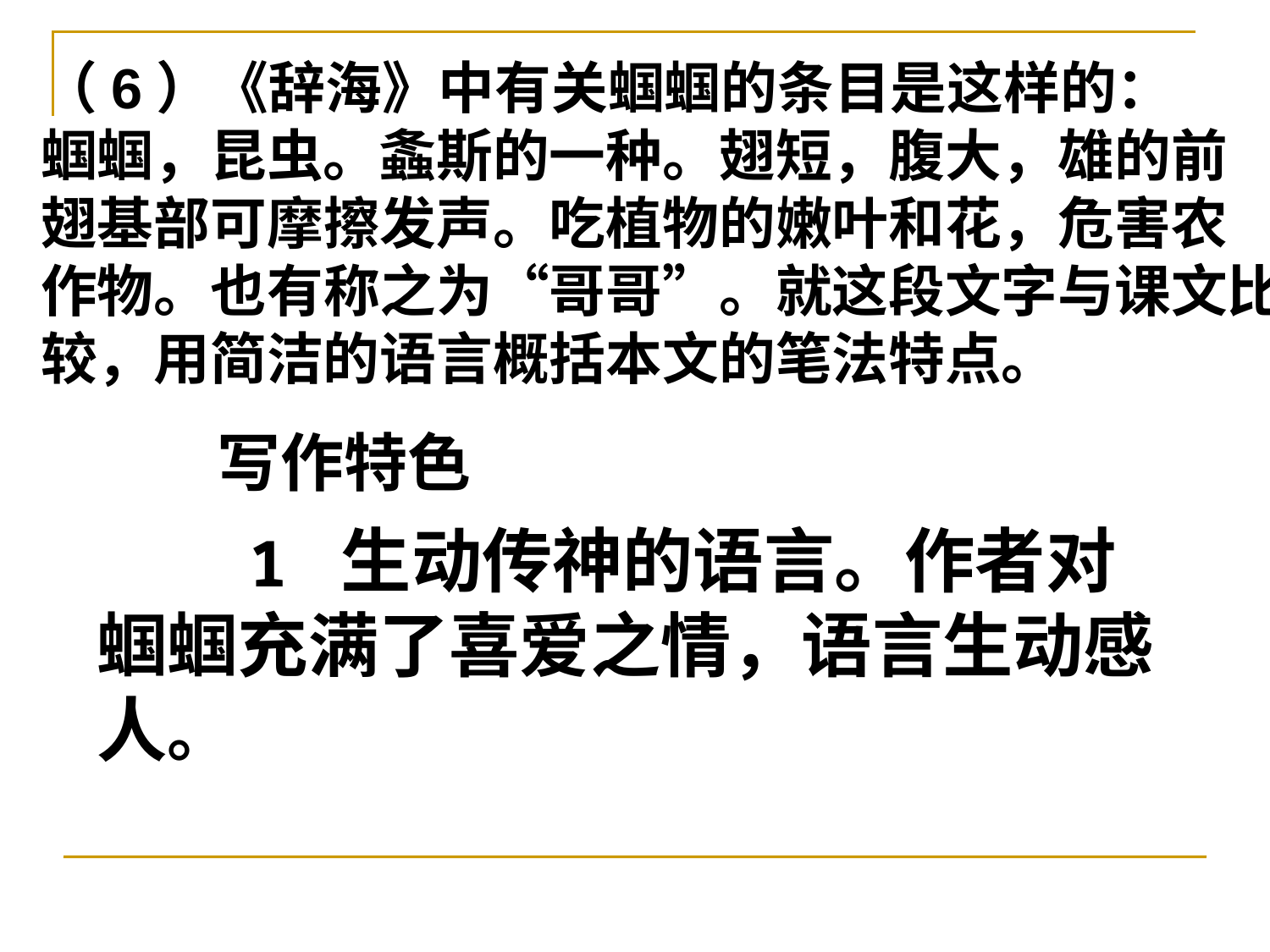

（6）《辞海》中有关蝈蝈的条目是这样的：
蝈蝈，昆虫。螽斯的一种。翅短，腹大，雄的前
翅基部可摩擦发声。吃植物的嫩叶和花，危害农
作物。也有称之为“哥哥”。就这段文字与课文比
较，用简洁的语言概括本文的笔法特点。

写作特色
    1 生动传神的语言。作者对蝈蝈充满了喜爱之情，语言生动感人。